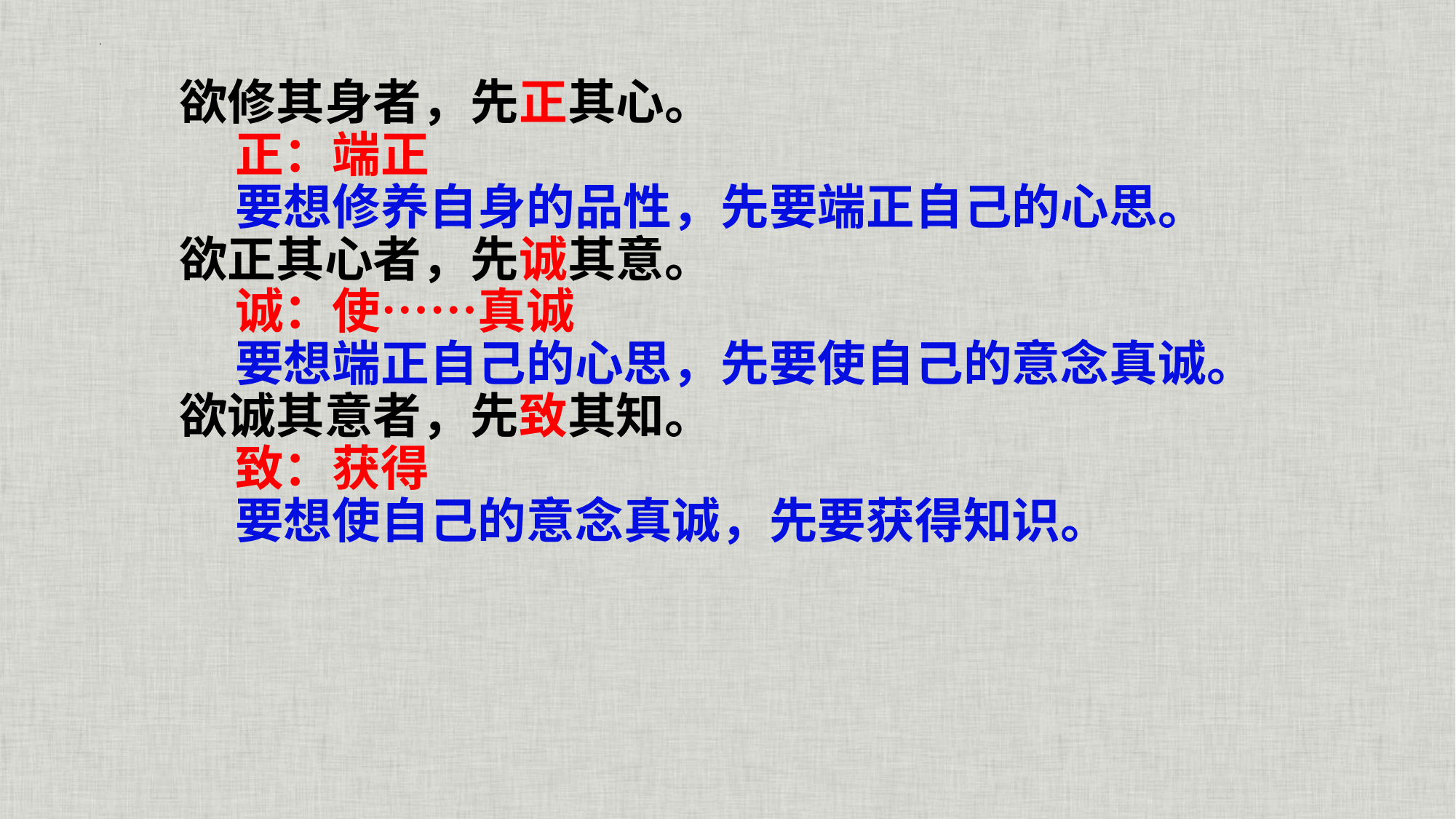

欲修其身者，先正其心。
    正：端正
    要想修养自身的品性，先要端正自己的心思。
欲正其心者，先诚其意。
    诚：使……真诚
    要想端正自己的心思，先要使自己的意念真诚。
欲诚其意者，先致其知。
    致：获得
    要想使自己的意念真诚，先要获得知识。